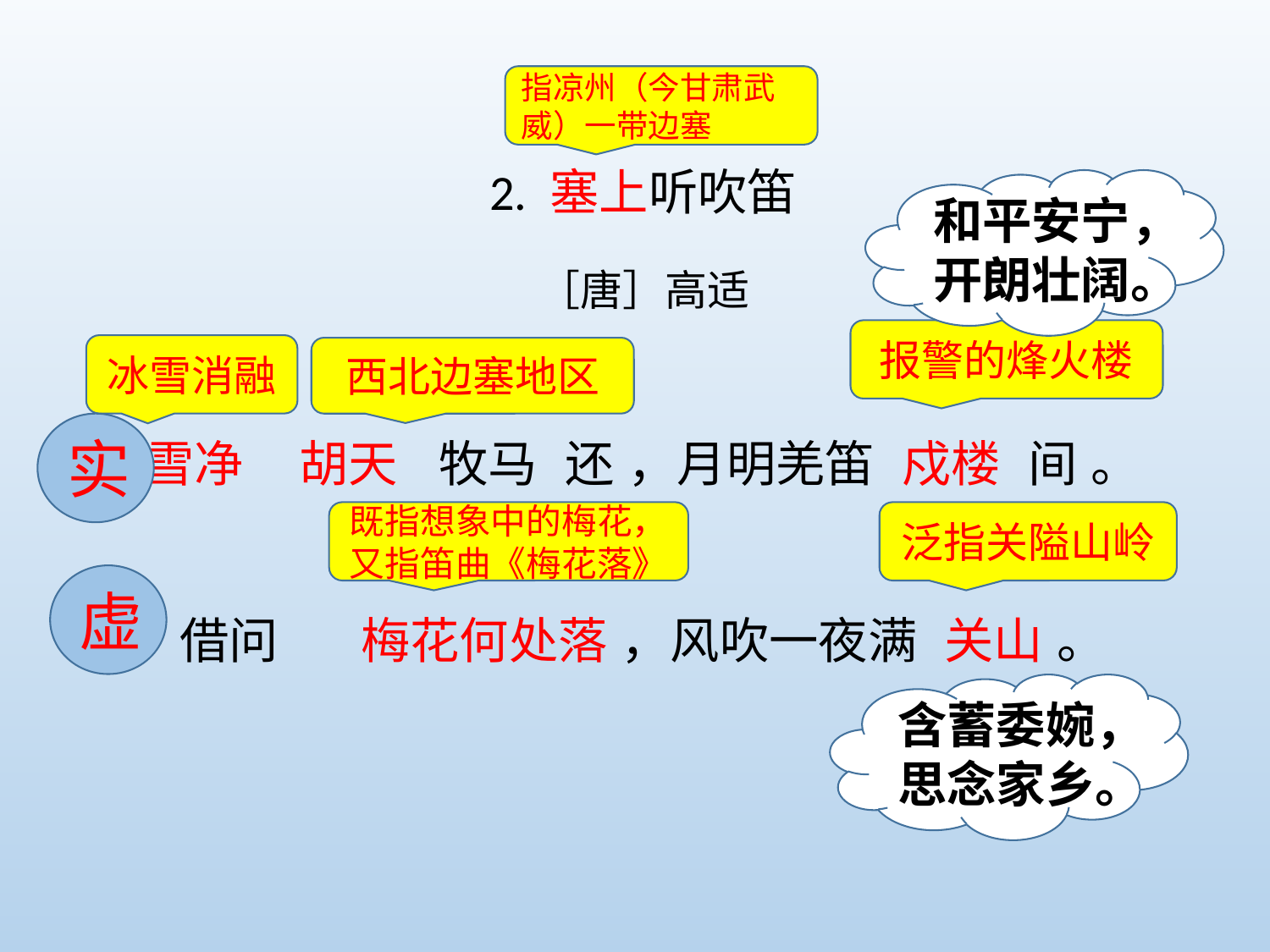

2. 塞上听吹笛
［唐］高适
雪净    胡天   牧马  还 ，月明羌笛  戍楼  间 。
借问      梅花何处落 ，风吹一夜满  关山 。

指凉州（今甘肃武威）一带边塞
和平安宁，开朗壮阔。
报警的烽火楼
冰雪消融
西北边塞地区
实
既指想象中的梅花，又指笛曲《梅花落》
泛指关隘山岭
虚
含蓄委婉，思念家乡。